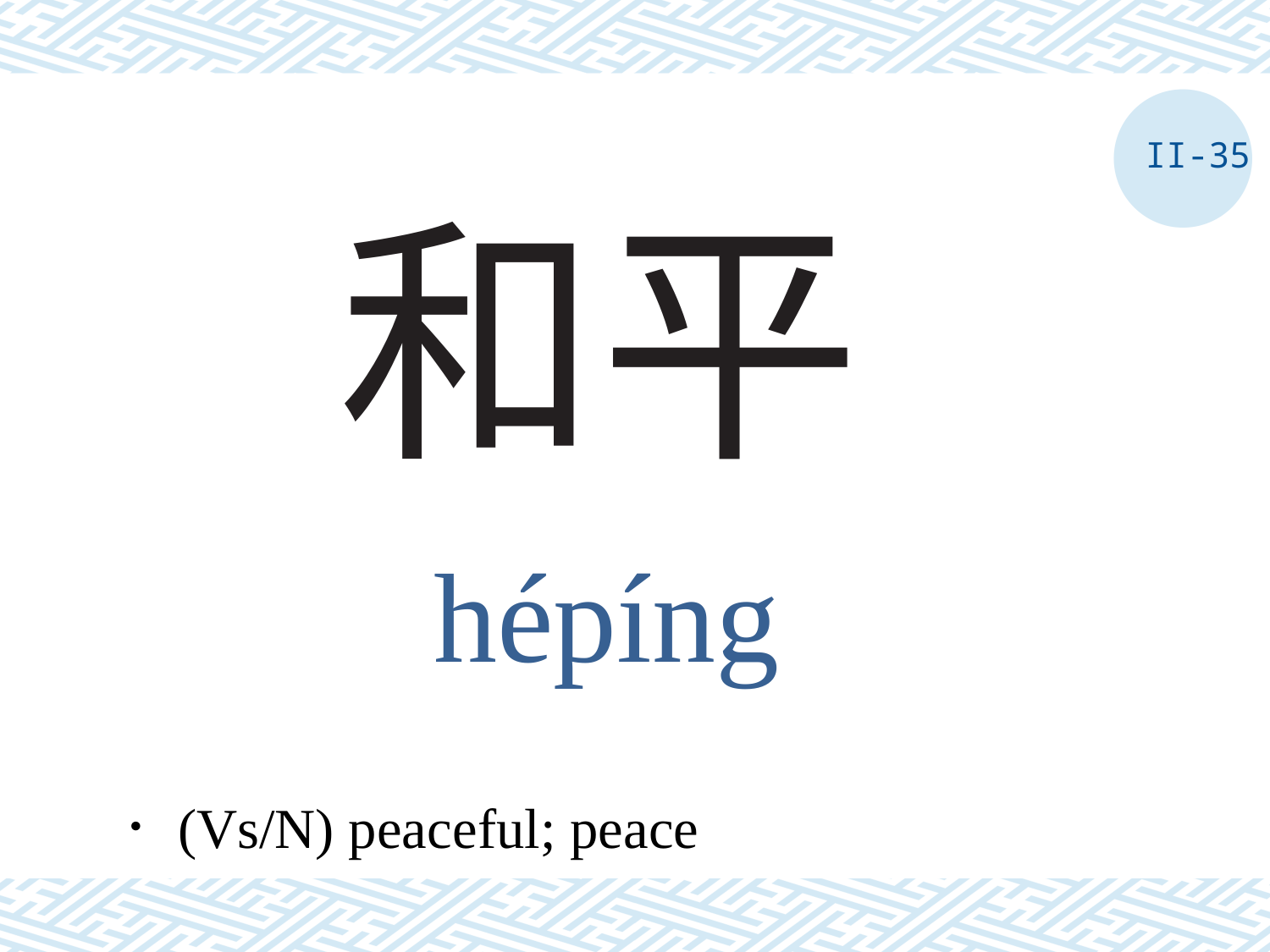

II-35

# 和平
hépíng
．(Vs/N) peaceful; peace